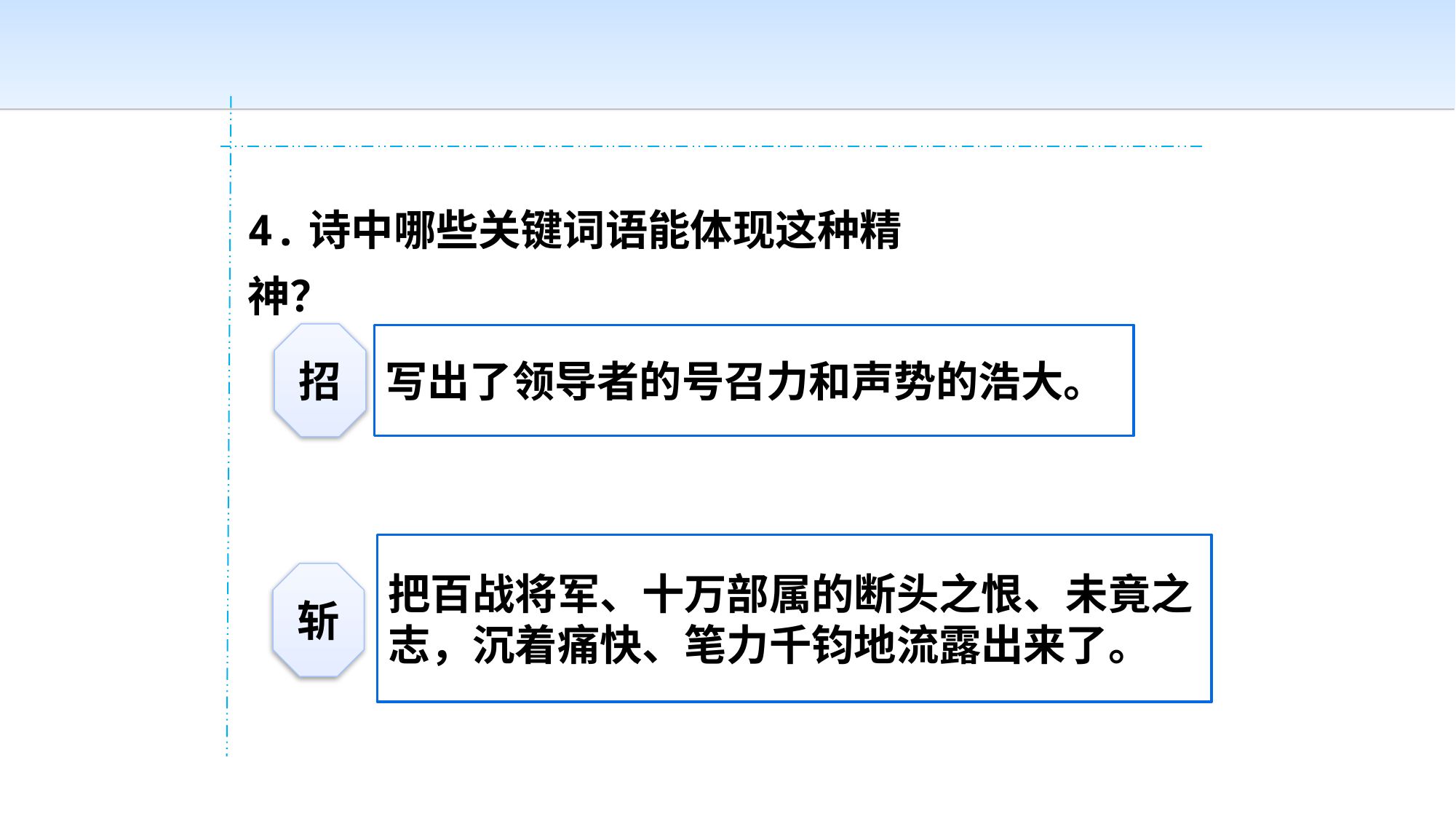

4.诗中哪些关键词语能体现这种精神？
招
写出了领导者的号召力和声势的浩大。
把百战将军、十万部属的断头之恨、未竟之志，沉着痛快、笔力千钧地流露出来了。
斩